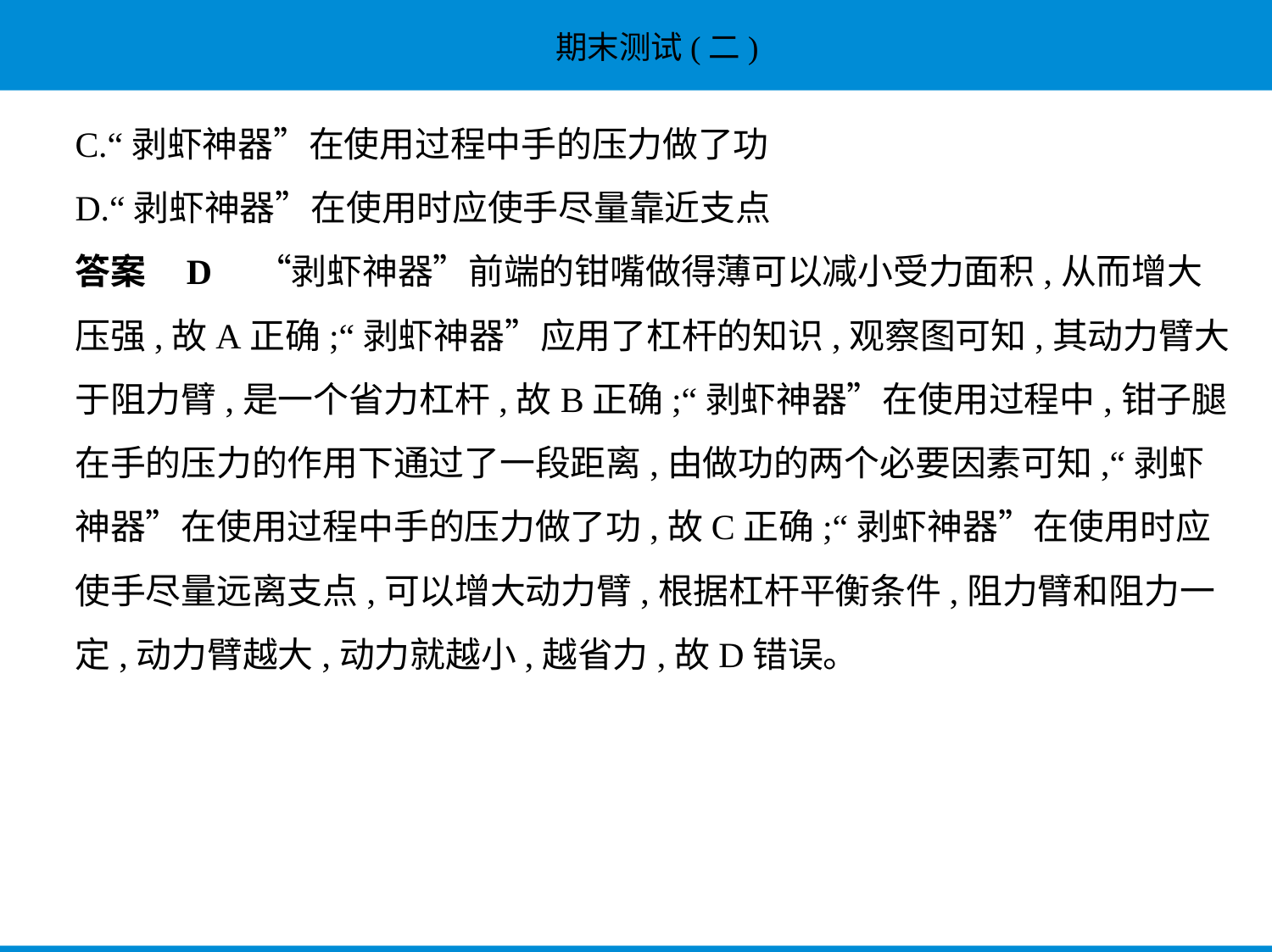

C.“剥虾神器”在使用过程中手的压力做了功
D.“剥虾神器”在使用时应使手尽量靠近支点
答案    D　“剥虾神器”前端的钳嘴做得薄可以减小受力面积,从而增大
压强,故A正确;“剥虾神器”应用了杠杆的知识,观察图可知,其动力臂大
于阻力臂,是一个省力杠杆,故B正确;“剥虾神器”在使用过程中,钳子腿
在手的压力的作用下通过了一段距离,由做功的两个必要因素可知,“剥虾
神器”在使用过程中手的压力做了功,故C正确;“剥虾神器”在使用时应
使手尽量远离支点,可以增大动力臂,根据杠杆平衡条件,阻力臂和阻力一
定,动力臂越大,动力就越小,越省力,故D错误。